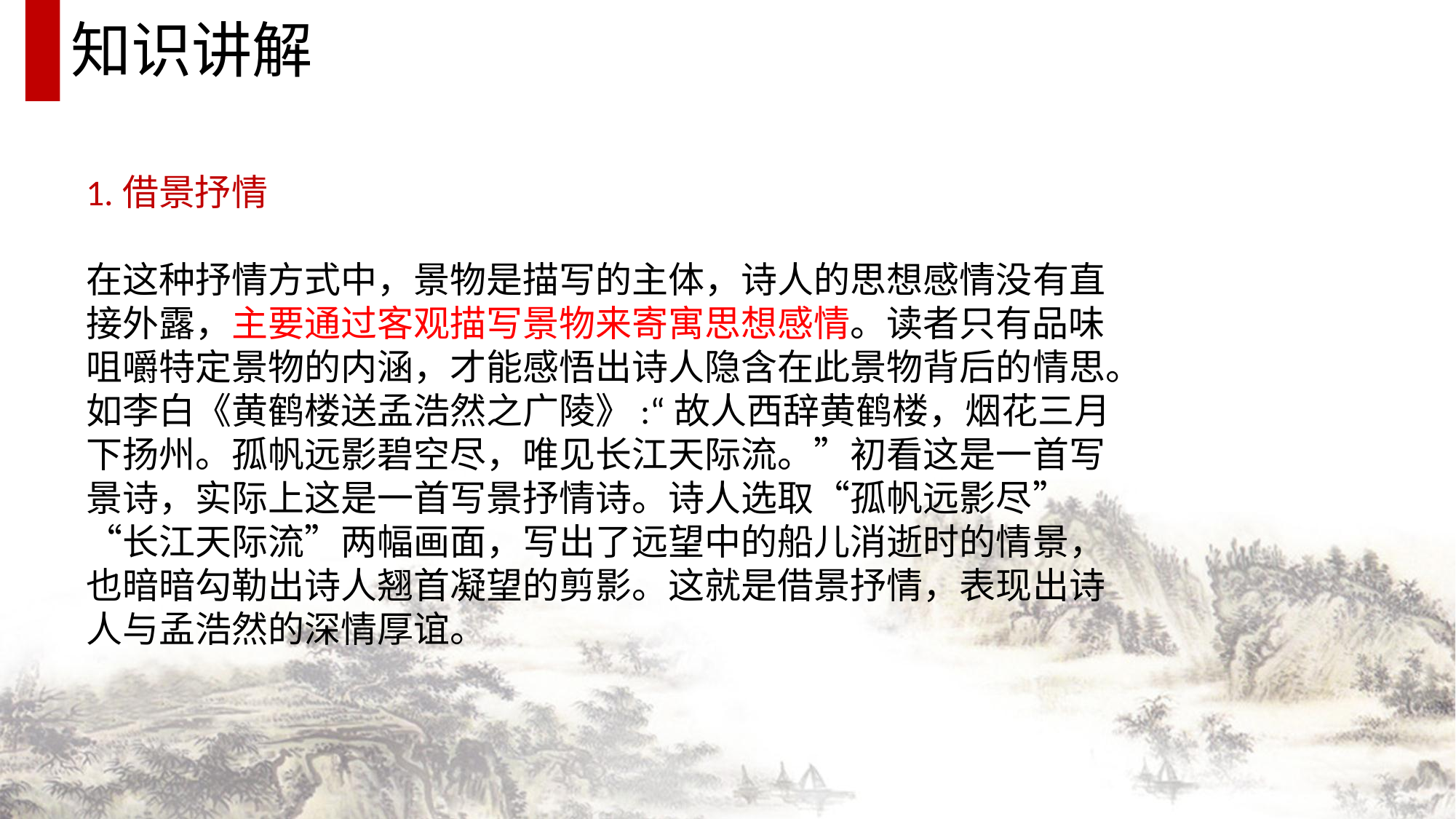

知识讲解
1.借景抒情

在这种抒情方式中，景物是描写的主体，诗人的思想感情没有直接外露，主要通过客观描写景物来寄寓思想感情。读者只有品味咀嚼特定景物的内涵，才能感悟出诗人隐含在此景物背后的情思。
如李白《黄鹤楼送孟浩然之广陵》:“故人西辞黄鹤楼，烟花三月下扬州。孤帆远影碧空尽，唯见长江天际流。”初看这是一首写景诗，实际上这是一首写景抒情诗。诗人选取“孤帆远影尽”“长江天际流”两幅画面，写出了远望中的船儿消逝时的情景，也暗暗勾勒出诗人翘首凝望的剪影。这就是借景抒情，表现出诗人与孟浩然的深情厚谊。